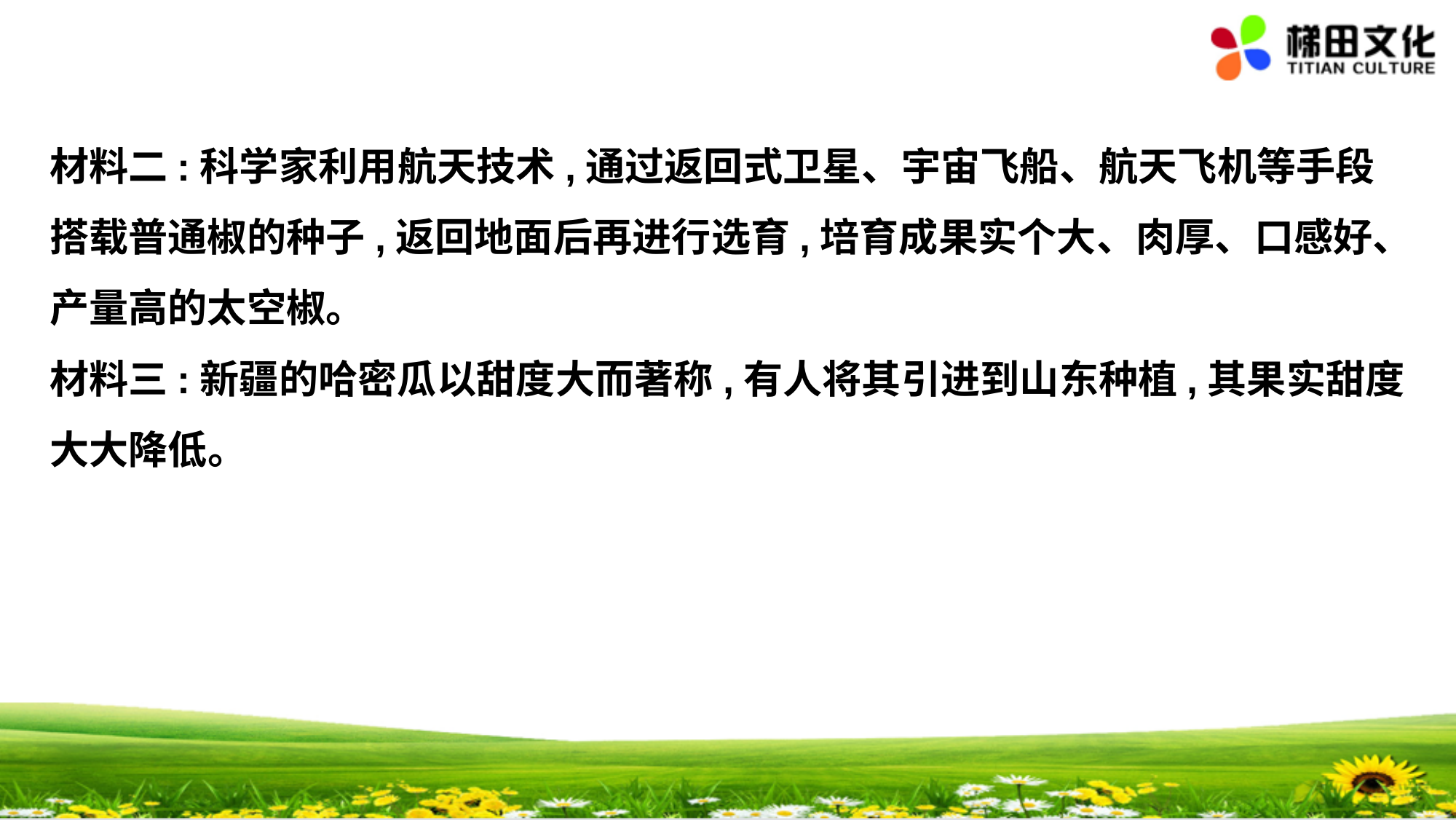

材料二:科学家利用航天技术,通过返回式卫星、宇宙飞船、航天飞机等手段搭载普通椒的种子,返回地面后再进行选育,培育成果实个大、肉厚、口感好、产量高的太空椒。
材料三:新疆的哈密瓜以甜度大而著称,有人将其引进到山东种植,其果实甜度大大降低。